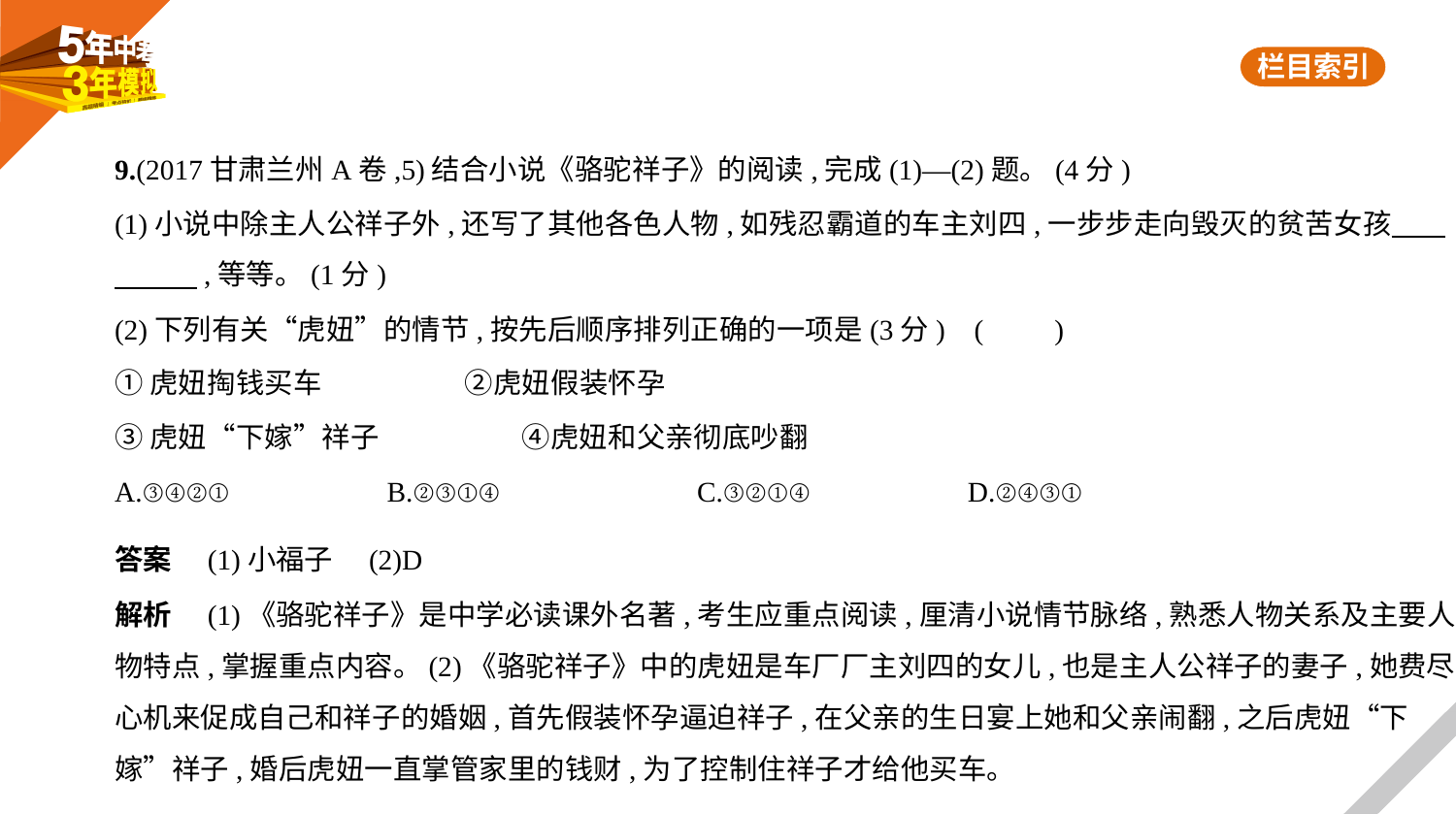

9.(2017甘肃兰州A卷,5)结合小说《骆驼祥子》的阅读,完成(1)—(2)题。(4分)
(1)小说中除主人公祥子外,还写了其他各色人物,如残忍霸道的车主刘四,一步步走向毁灭的贫苦女孩　    
　　    ,等等。(1分)
(2)下列有关“虎妞”的情节,按先后顺序排列正确的一项是(3分) (　　)
①虎妞掏钱买车　　　　　②虎妞假装怀孕
③虎妞“下嫁”祥子　　　　　④虎妞和父亲彻底吵翻
A.③④②①　　　　　B.②③①④		C.③②①④　　　　　D.②④③①
答案　(1)小福子　(2)D
解析　(1)《骆驼祥子》是中学必读课外名著,考生应重点阅读,厘清小说情节脉络,熟悉人物关系及主要人
物特点,掌握重点内容。(2)《骆驼祥子》中的虎妞是车厂厂主刘四的女儿,也是主人公祥子的妻子,她费尽
心机来促成自己和祥子的婚姻,首先假装怀孕逼迫祥子,在父亲的生日宴上她和父亲闹翻,之后虎妞“下
嫁”祥子,婚后虎妞一直掌管家里的钱财,为了控制住祥子才给他买车。